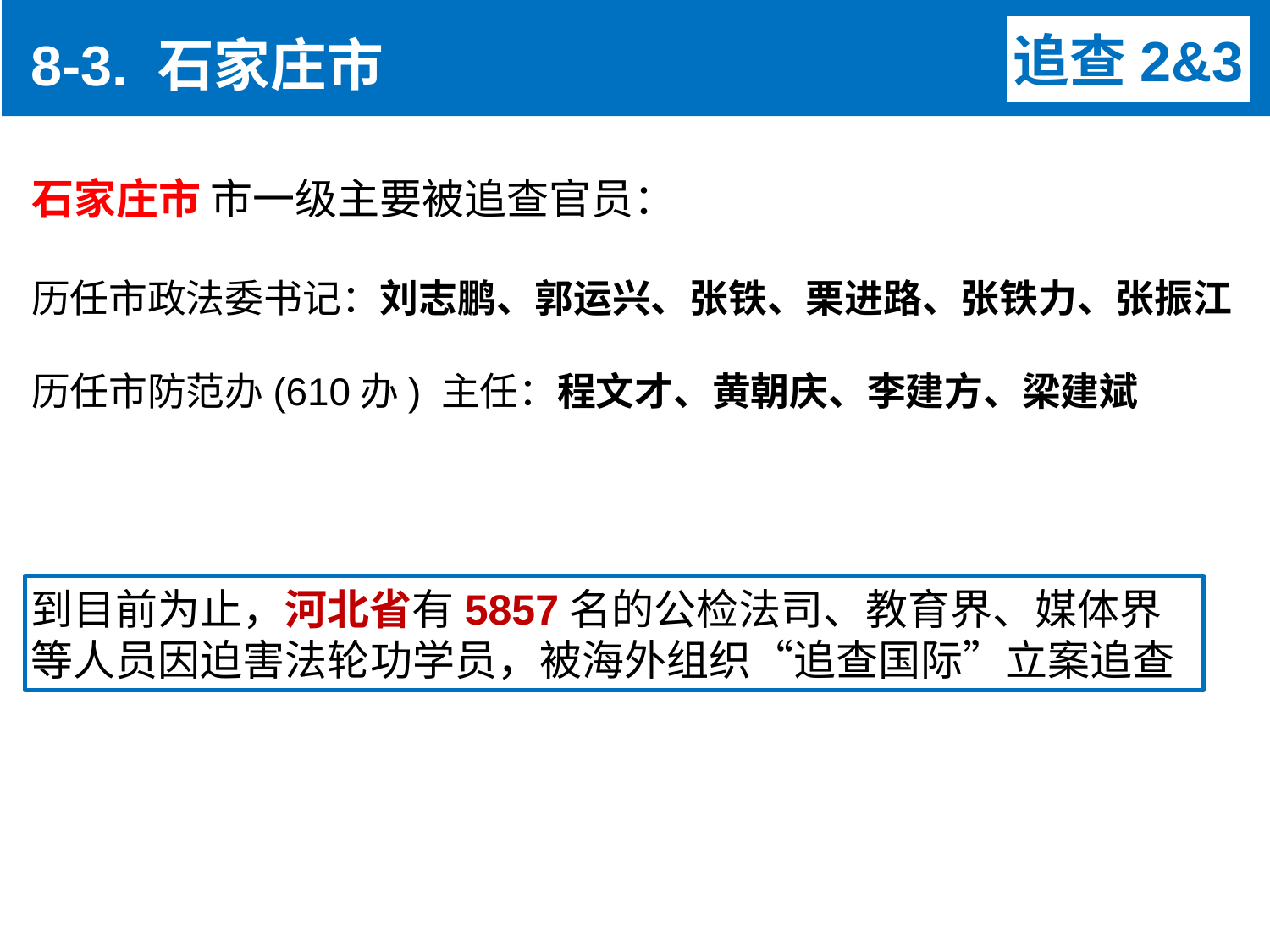

8-3. 石家庄市
追查2&3

石家庄市 市一级主要被追查官员：

历任市政法委书记：刘志鹏、郭运兴、张铁、栗进路、张铁力、张振江

历任市防范办(610办) 主任：程文才、黄朝庆、李建方、梁建斌

到目前为止，河北省有5857名的公检法司、教育界、媒体界等人员因迫害法轮功学员，被海外组织“追查国际”立案追查